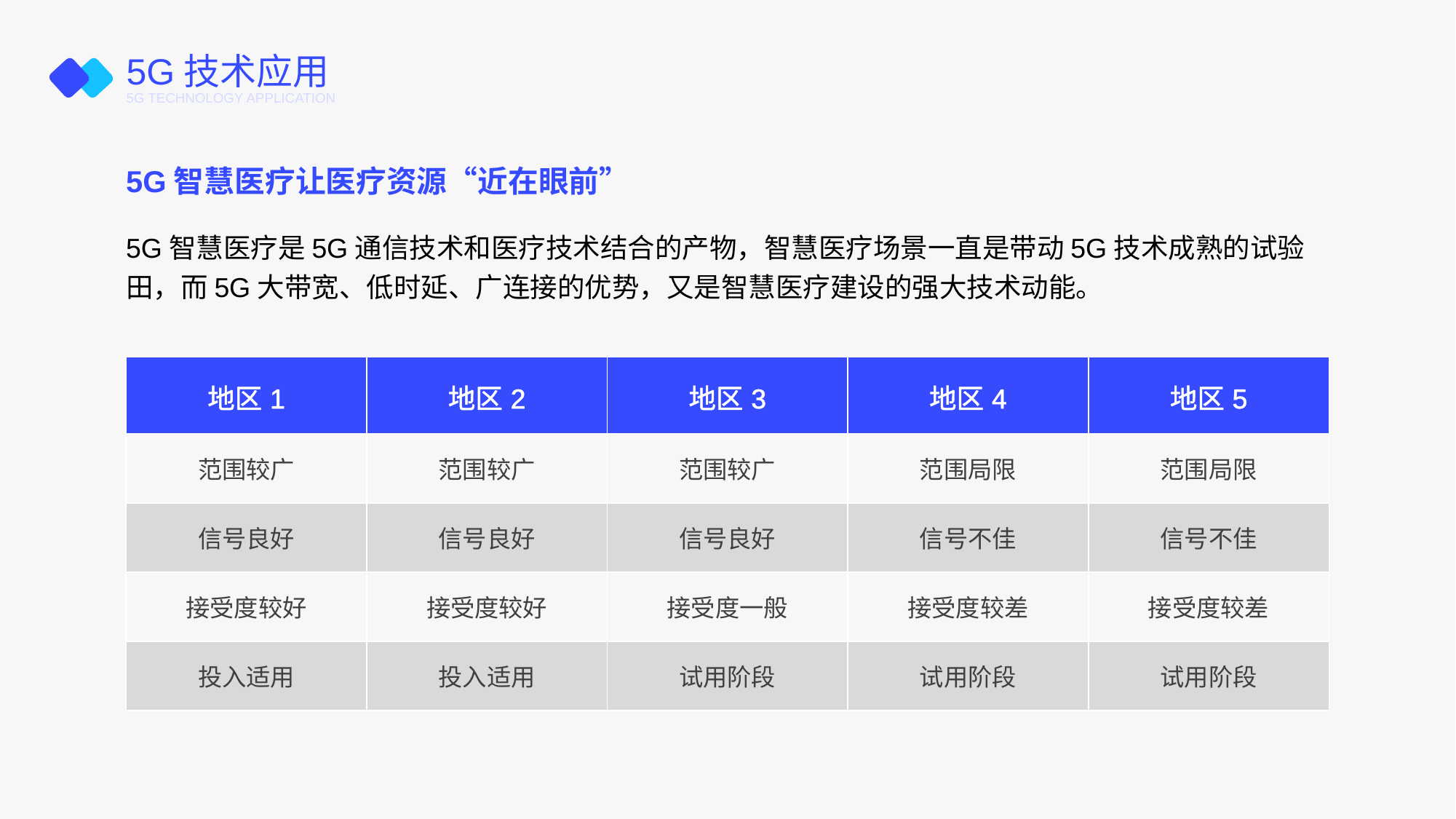

# 5G技术应用
5G TECHNOLOGY APPLICATION
5G智慧医疗让医疗资源“近在眼前”
5G智慧医疗是5G通信技术和医疗技术结合的产物，智慧医疗场景一直是带动5G技术成熟的试验田，而5G大带宽、低时延、广连接的优势，又是智慧医疗建设的强大技术动能。
| 地区1 | 地区2 | 地区3 | 地区4 | 地区5 |
| --- | --- | --- | --- | --- |
| 范围较广 | 范围较广 | 范围较广 | 范围局限 | 范围局限 |
| 信号良好 | 信号良好 | 信号良好 | 信号不佳 | 信号不佳 |
| 接受度较好 | 接受度较好 | 接受度一般 | 接受度较差 | 接受度较差 |
| 投入适用 | 投入适用 | 试用阶段 | 试用阶段 | 试用阶段 |